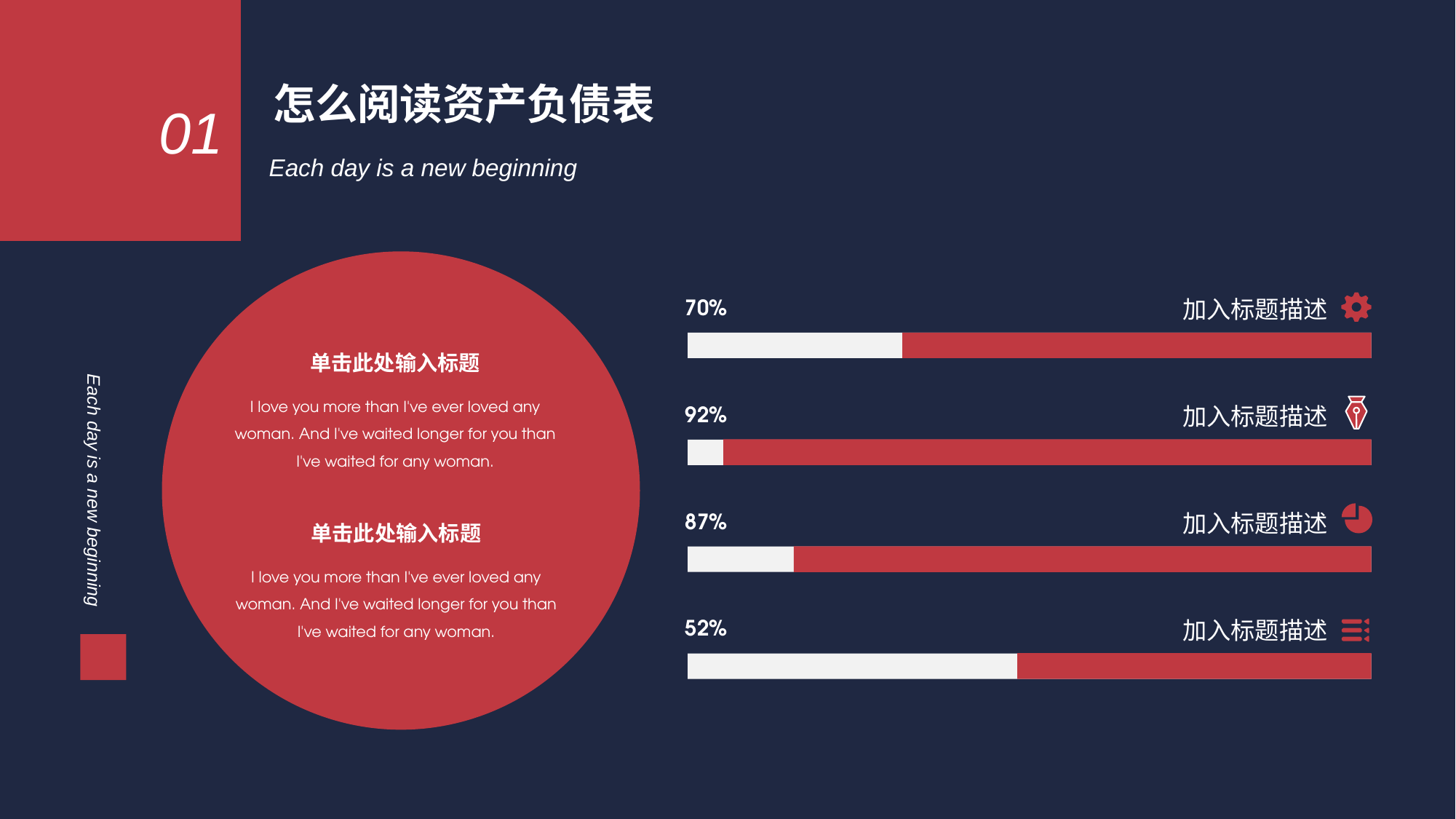

怎么阅读资产负债表
01
Each day is a new beginning

加入标题描述
70%

加入标题描述
92%

加入标题描述
87%

加入标题描述
52%

单击此处输入标题
I love you more than I've ever loved any woman. And I've waited longer for you than I've waited for any woman.
Each day is a new beginning

单击此处输入标题
I love you more than I've ever loved any woman. And I've waited longer for you than I've waited for any woman.